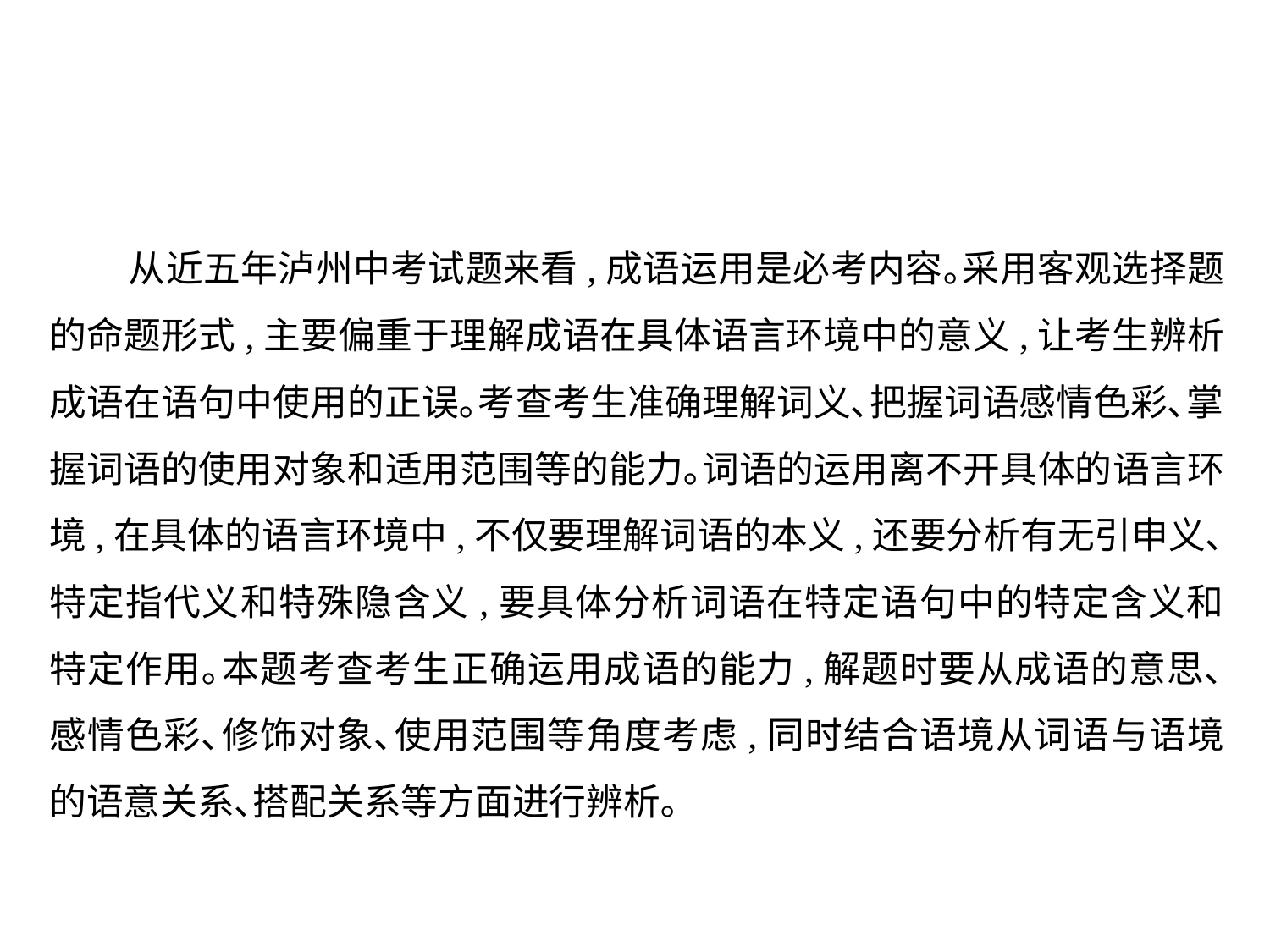

从近五年泸州中考试题来看,成语运用是必考内容｡采用客观选择题的命题形式,主要偏重于理解成语在具体语言环境中的意义,让考生辨析成语在语句中使用的正误｡考查考生准确理解词义､把握词语感情色彩､掌握词语的使用对象和适用范围等的能力｡词语的运用离不开具体的语言环境,在具体的语言环境中,不仅要理解词语的本义,还要分析有无引申义､特定指代义和特殊隐含义,要具体分析词语在特定语句中的特定含义和特定作用｡本题考查考生正确运用成语的能力,解题时要从成语的意思､感情色彩､修饰对象､使用范围等角度考虑,同时结合语境从词语与语境的语意关系､搭配关系等方面进行辨析｡